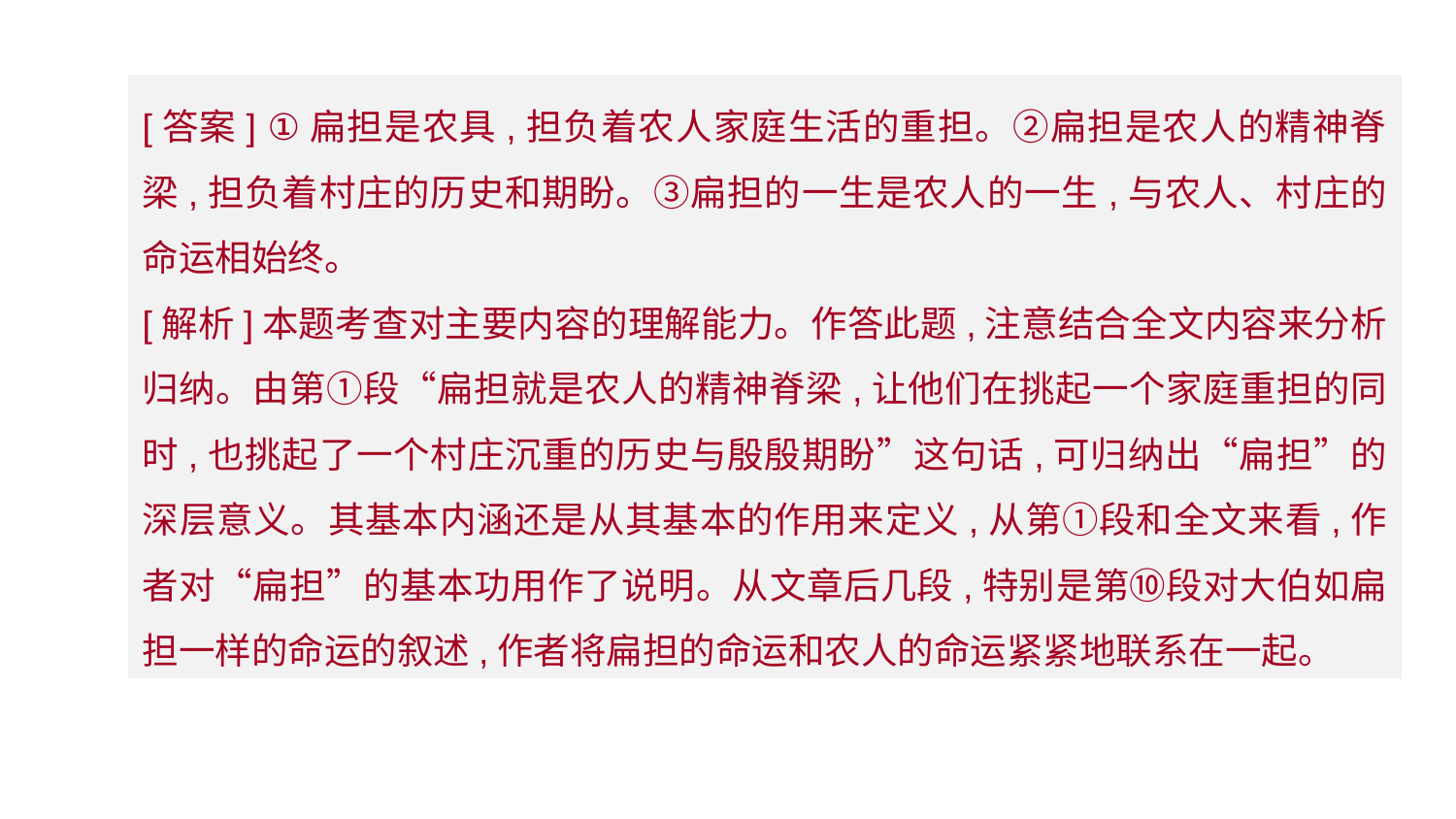

[答案] ①扁担是农具,担负着农人家庭生活的重担。②扁担是农人的精神脊梁,担负着村庄的历史和期盼。③扁担的一生是农人的一生,与农人、村庄的命运相始终。
[解析]本题考查对主要内容的理解能力。作答此题,注意结合全文内容来分析归纳。由第①段“扁担就是农人的精神脊梁,让他们在挑起一个家庭重担的同时,也挑起了一个村庄沉重的历史与殷殷期盼”这句话,可归纳出“扁担”的深层意义。其基本内涵还是从其基本的作用来定义,从第①段和全文来看,作者对“扁担”的基本功用作了说明。从文章后几段,特别是第⑩段对大伯如扁担一样的命运的叙述,作者将扁担的命运和农人的命运紧紧地联系在一起。